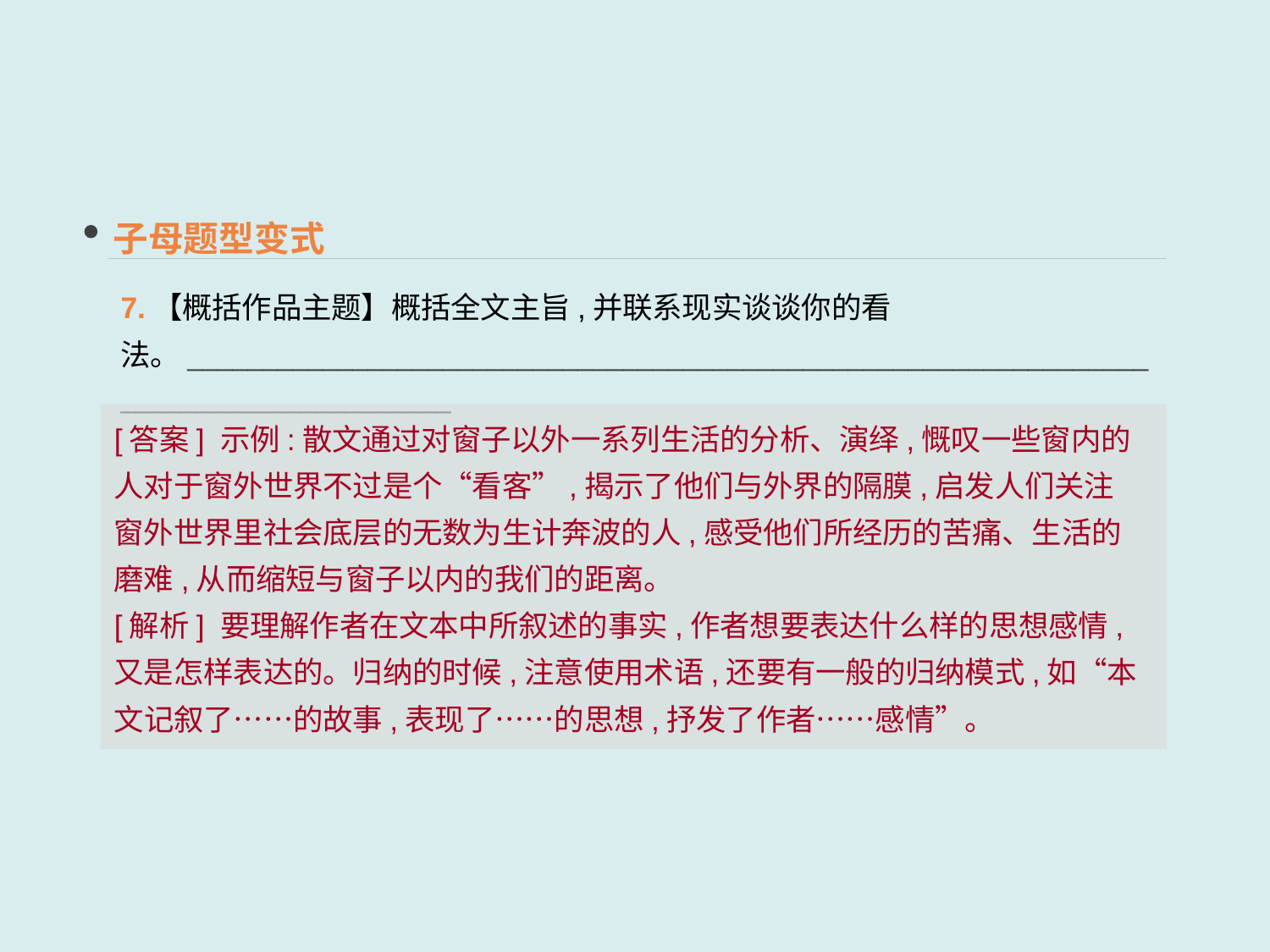

子母题型变式

7.【概括作品主题】概括全文主旨,并联系现实谈谈你的看法。______________________________________________________________________________________
[答案] 示例:散文通过对窗子以外一系列生活的分析、演绎,慨叹一些窗内的人对于窗外世界不过是个“看客”,揭示了他们与外界的隔膜,启发人们关注窗外世界里社会底层的无数为生计奔波的人,感受他们所经历的苦痛、生活的磨难,从而缩短与窗子以内的我们的距离。
[解析] 要理解作者在文本中所叙述的事实,作者想要表达什么样的思想感情,又是怎样表达的。归纳的时候,注意使用术语,还要有一般的归纳模式,如“本文记叙了……的故事,表现了……的思想,抒发了作者……感情”。